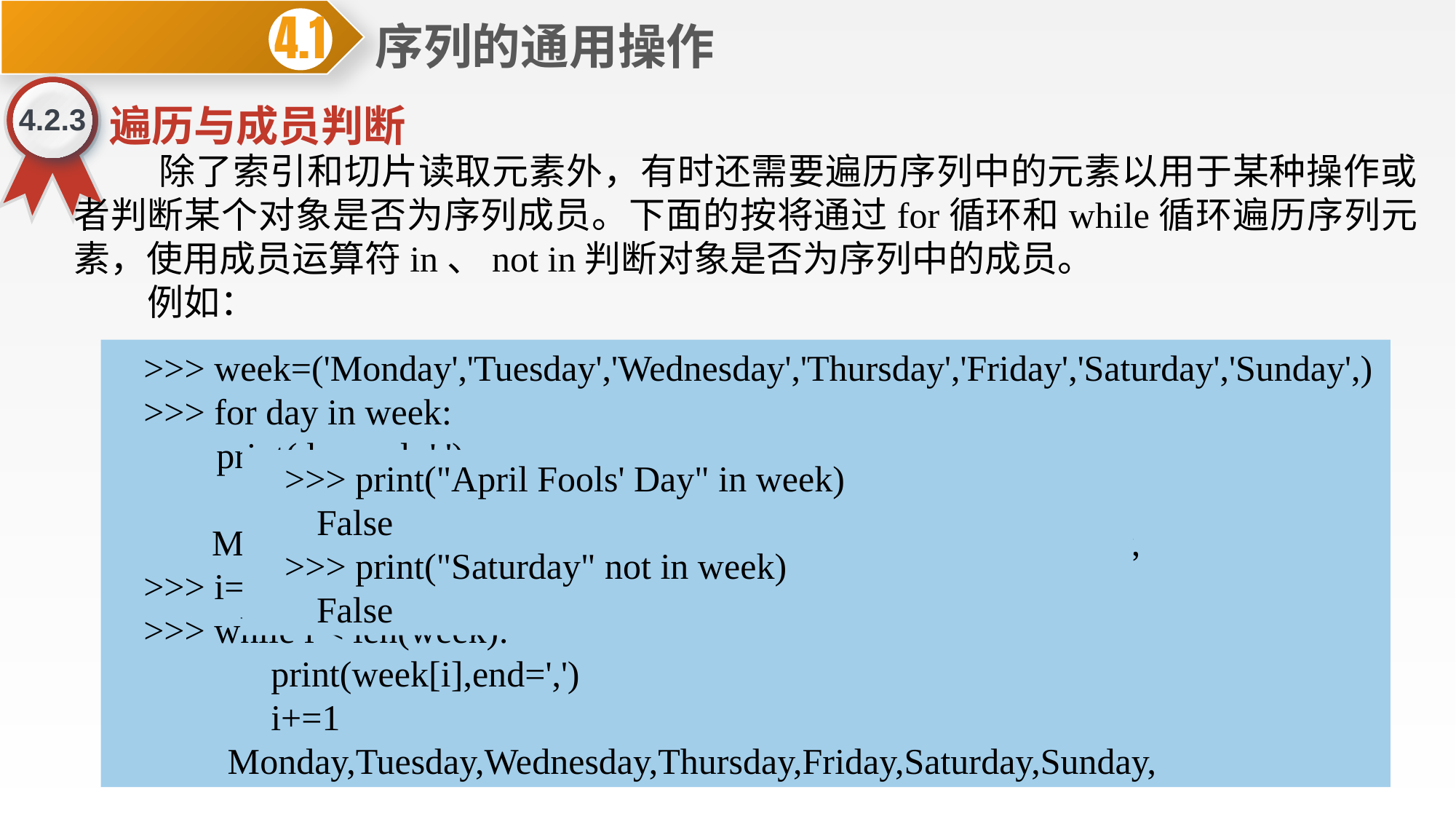

序列的通用操作

4.1

4.2.3
遍历与成员判断
     除了索引和切片读取元素外，有时还需要遍历序列中的元素以用于某种操作或者判断某个对象是否为序列成员。下面的按将通过for循环和while循环遍历序列元素，使用成员运算符in、not in判断对象是否为序列中的成员。
    例如：
>>> week=('Monday','Tuesday','Wednesday','Thursday','Friday','Saturday','Sunday',)
>>> for day in week:
        print(day,end=',')

    Monday,Tuesday,Wednesday,Thursday,Friday,Saturday,Sunday,
>>> i=0
>>> while i < len(week):
              print(week[i],end=',')
              i+=1
           Monday,Tuesday,Wednesday,Thursday,Friday,Saturday,Sunday,
>>> print("April Fools' Day" in week)
False
>>> print("Saturday" not in week)
False